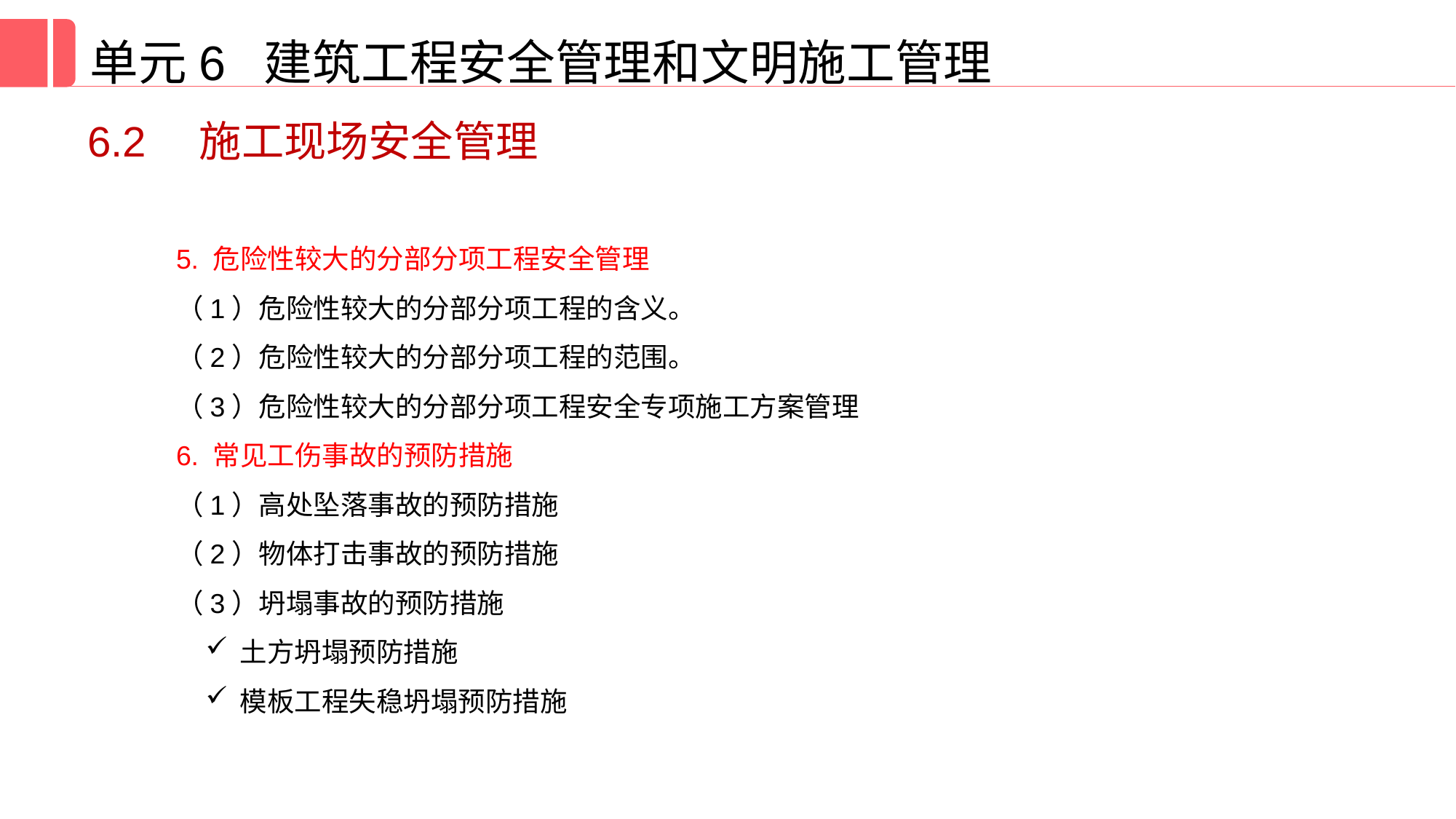

单元6  建筑工程安全管理和文明施工管理

6.2　施工现场安全管理
5. 危险性较大的分部分项工程安全管理
（1）危险性较大的分部分项工程的含义。
（2）危险性较大的分部分项工程的范围。
（3）危险性较大的分部分项工程安全专项施工方案管理
6. 常见工伤事故的预防措施
（1）高处坠落事故的预防措施
（2）物体打击事故的预防措施
（3）坍塌事故的预防措施
土方坍塌预防措施
模板工程失稳坍塌预防措施